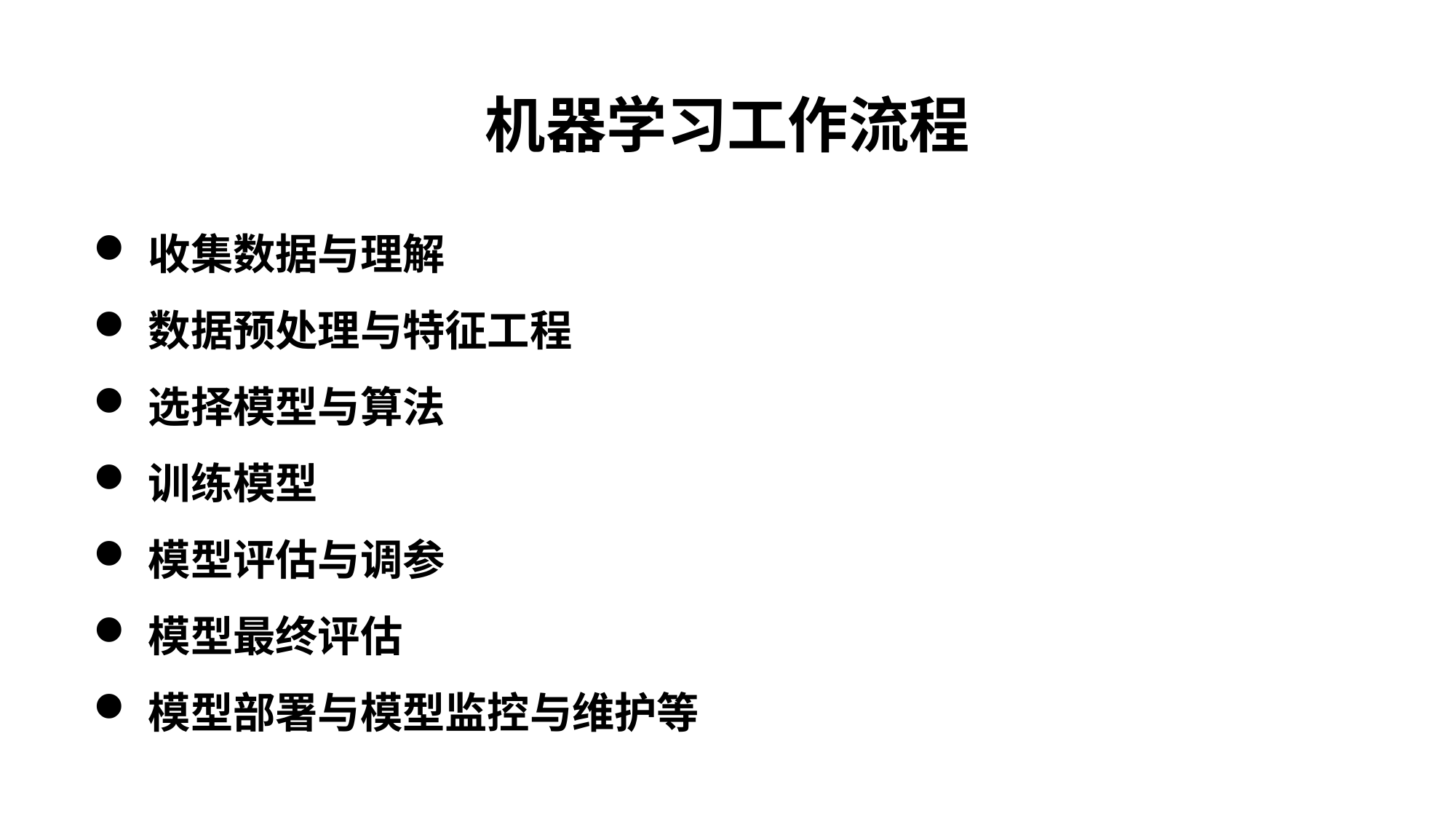

机器学习工作流程
收集数据与理解
数据预处理与特征工程
选择模型与算法
训练模型
模型评估与调参
模型最终评估
模型部署与模型监控与维护等